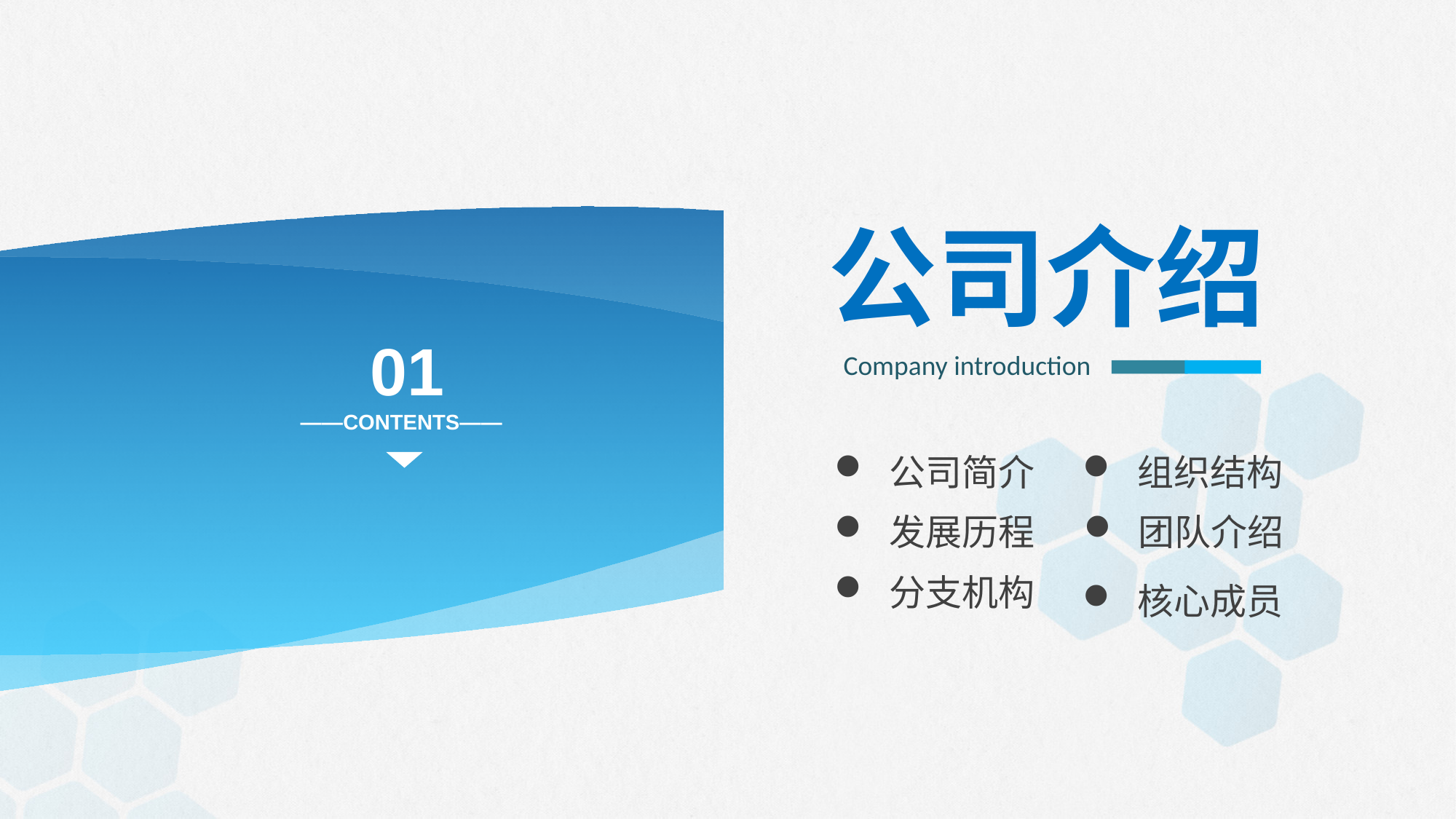

公司介绍

01
——CONTENTS——

Company introduction

公司简介
组织结构
发展历程
团队介绍
分支机构
核心成员